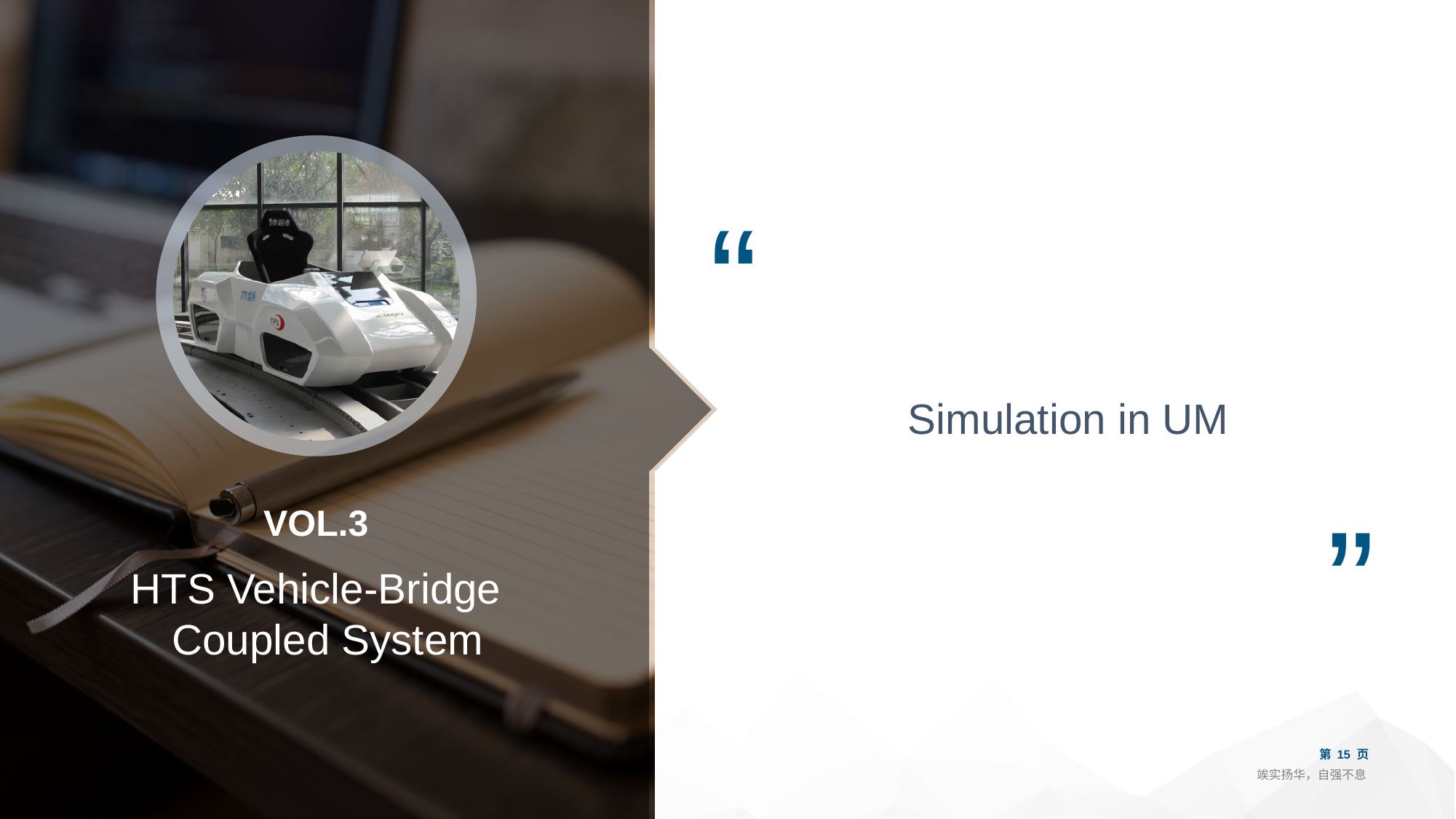

“
Simulation in UM
”
VOL.3
 HTS Vehicle-Bridge
  Coupled System

第 15 页
竢实扬华，自强不息